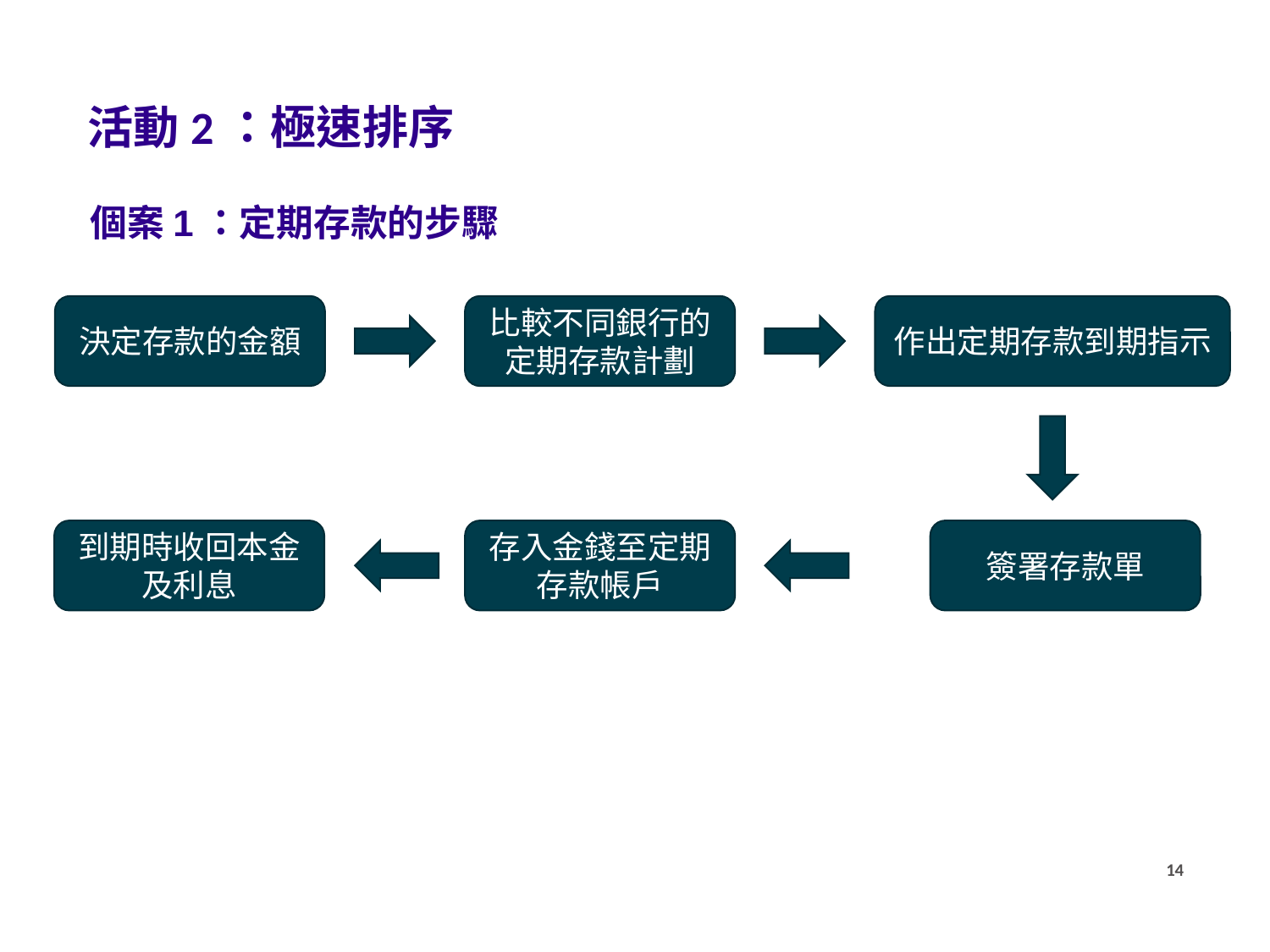

活動2：極速排序
個案1：定期存款的步驟
決定存款的金額
比較不同銀行的定期存款計劃
作出定期存款到期指示

到期時收回本金及利息
存入金錢至定期存款帳戶
簽署存款單